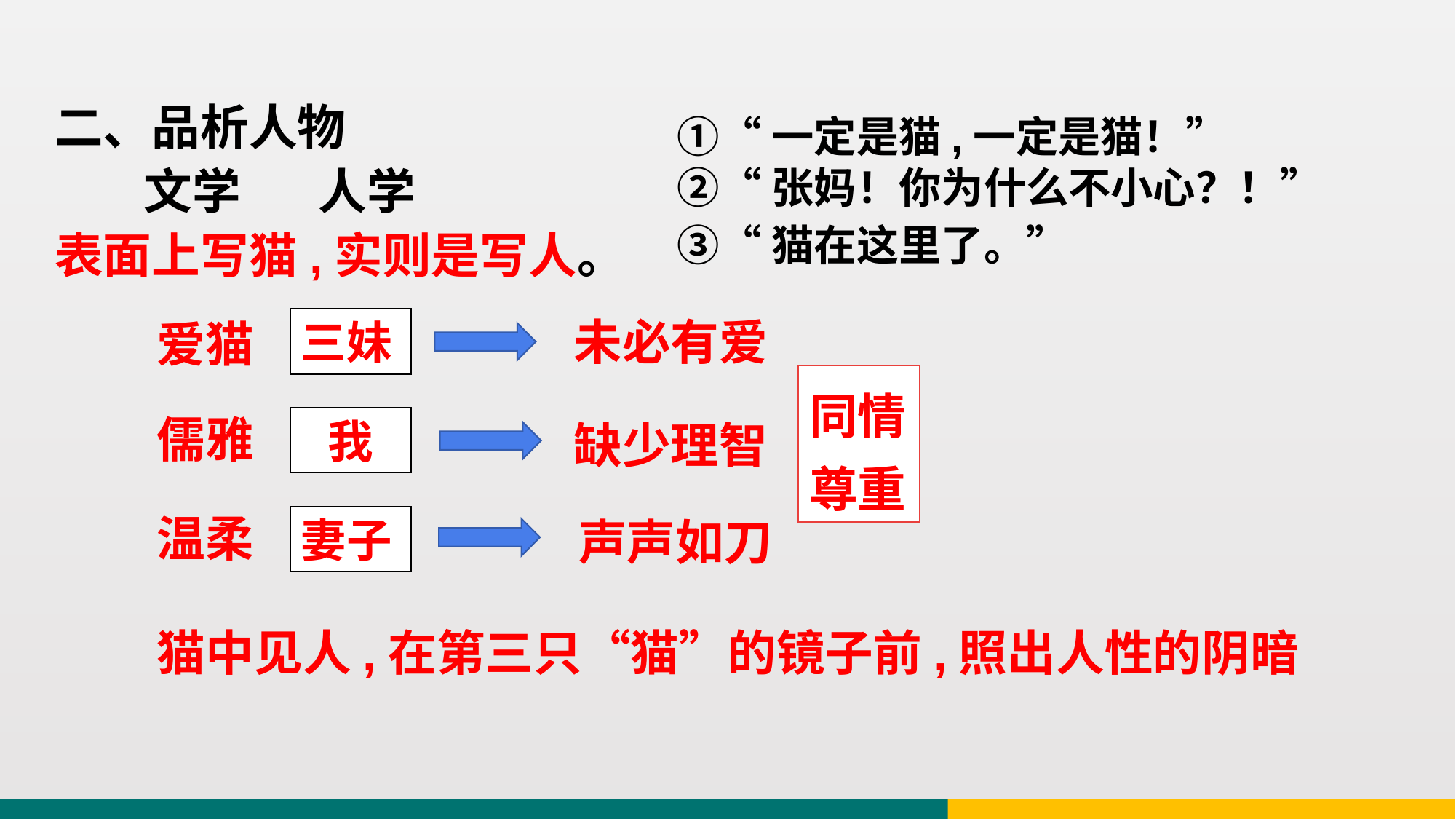

二、品析人物
       文学       人学
表面上写猫,实则是写人。
①“一定是猫,一定是猫！”
②“张妈！你为什么不小心？！”
③“猫在这里了。”
未必有爱
爱猫
三妹

同情尊重
儒雅
我
缺少理智

温柔
妻子
声声如刀

猫中见人,在第三只“猫”的镜子前,照出人性的阴暗